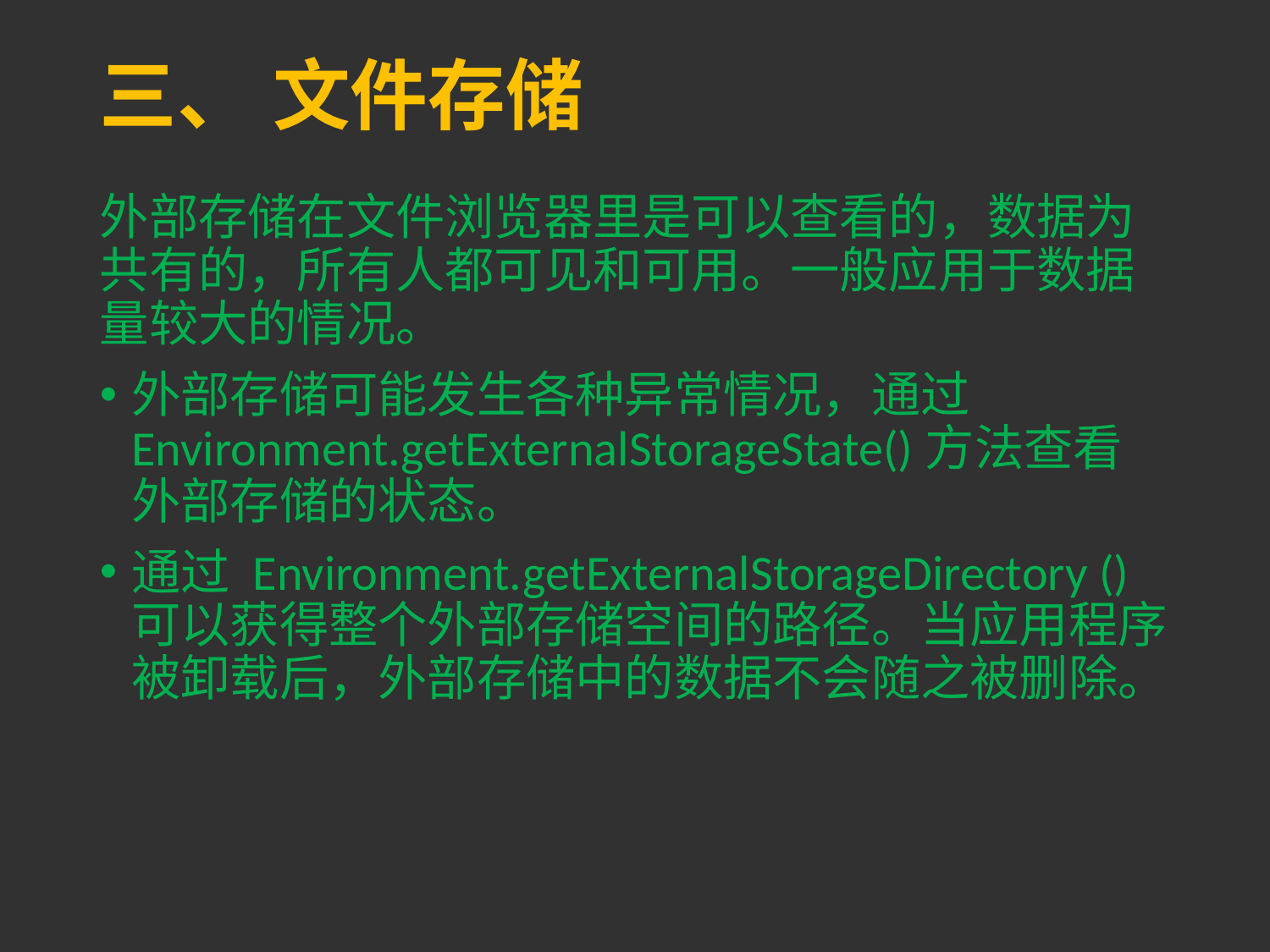

# 三、 文件存储
外部存储在文件浏览器里是可以查看的，数据为共有的，所有人都可见和可用。一般应用于数据量较大的情况。
外部存储可能发生各种异常情况，通过 Environment.getExternalStorageState()方法查看外部存储的状态。
通过 Environment.getExternalStorageDirectory ()可以获得整个外部存储空间的路径。当应用程序被卸载后，外部存储中的数据不会随之被删除。